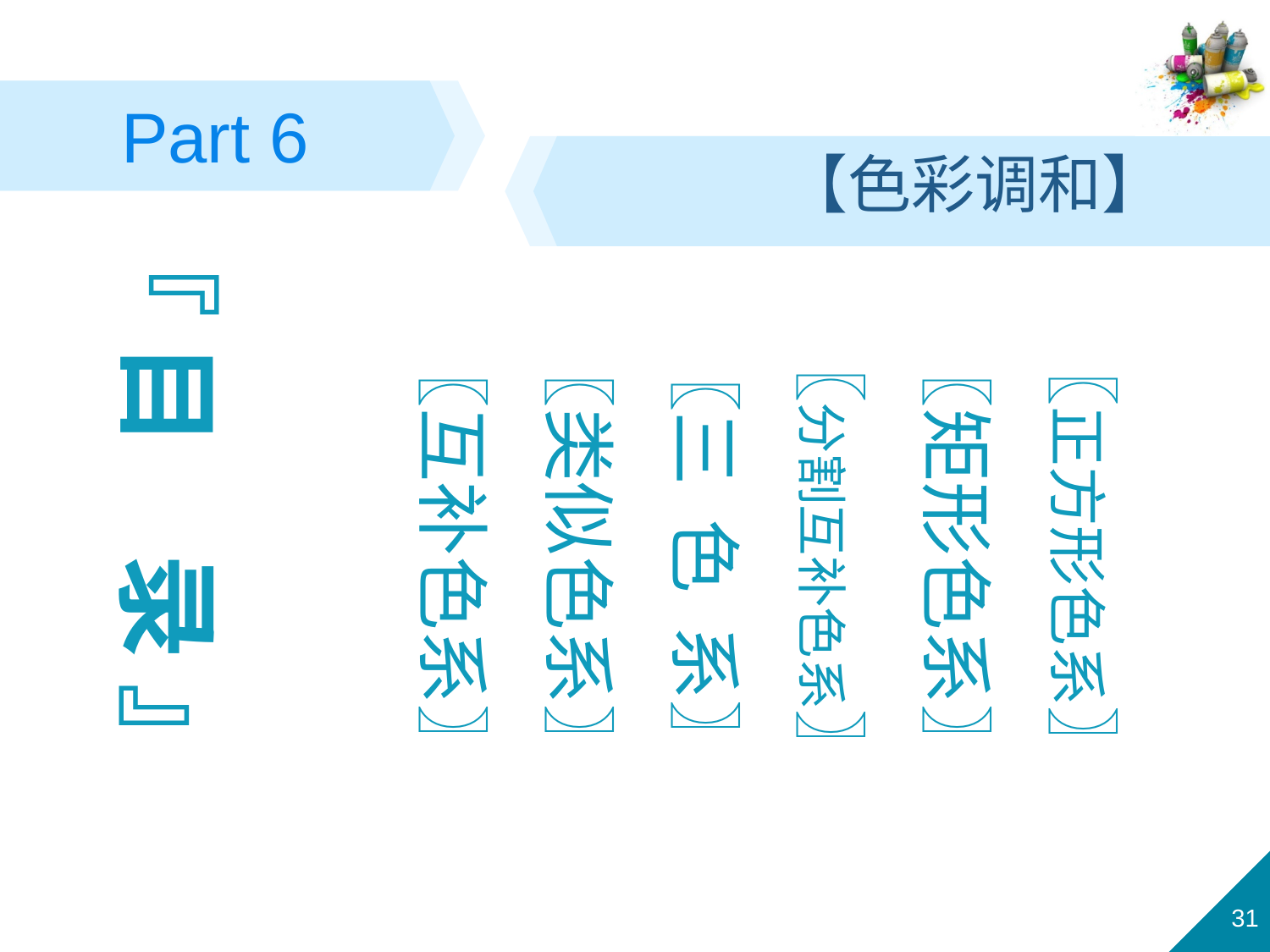

Part 6
【色彩调和】
『 目　录 』
〖正方形色系〗
〖矩形色系〗
〖分割互补色系〗
〖三  色  系〗
〖类似色系〗
〖互补色系〗
31